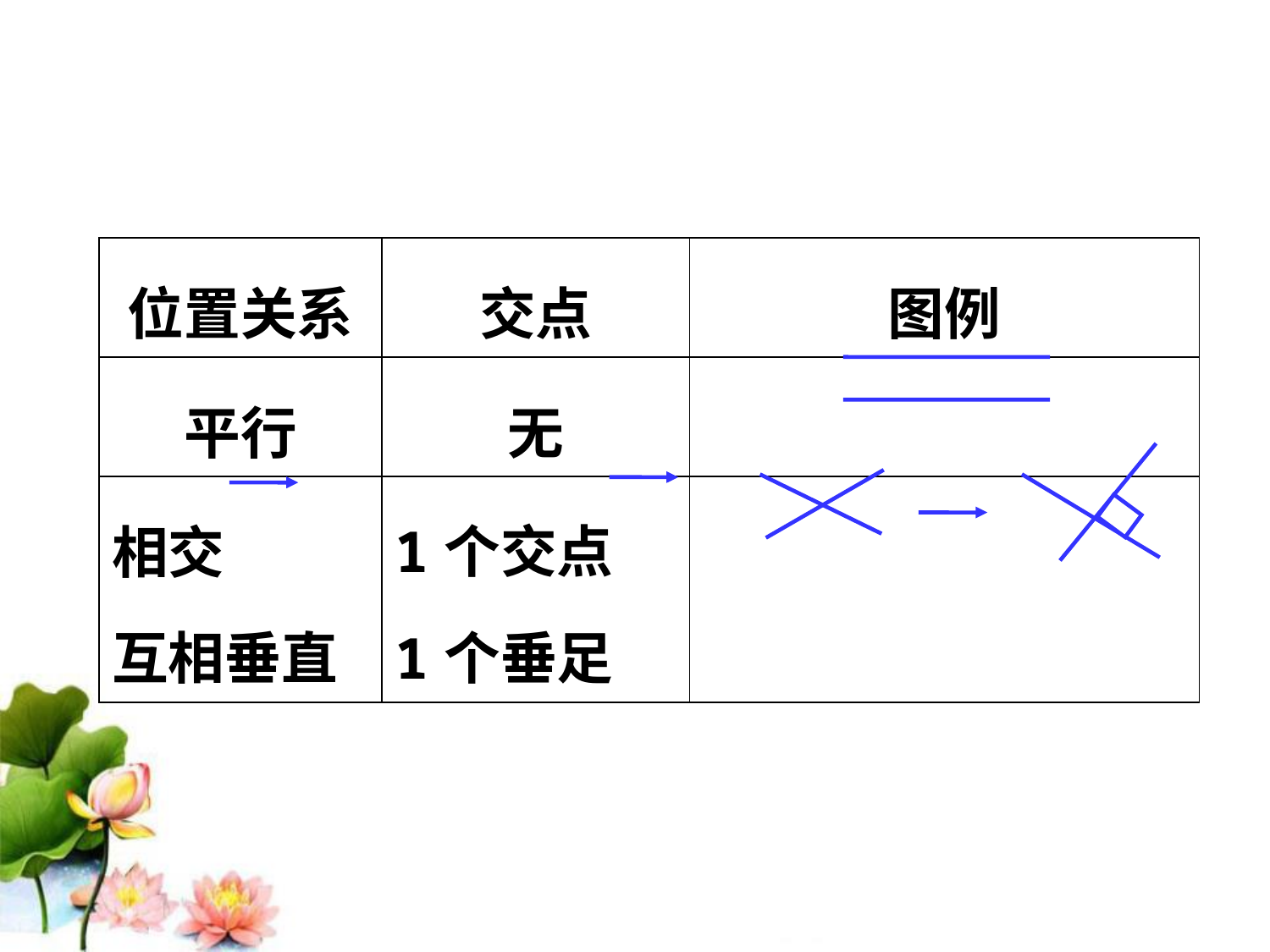

| 位置关系 | 交点 | 图例 |
| --- | --- | --- |
| 平行 | 无 |  |
| 相交 互相垂直 | 1个交点 1个垂足 |  |